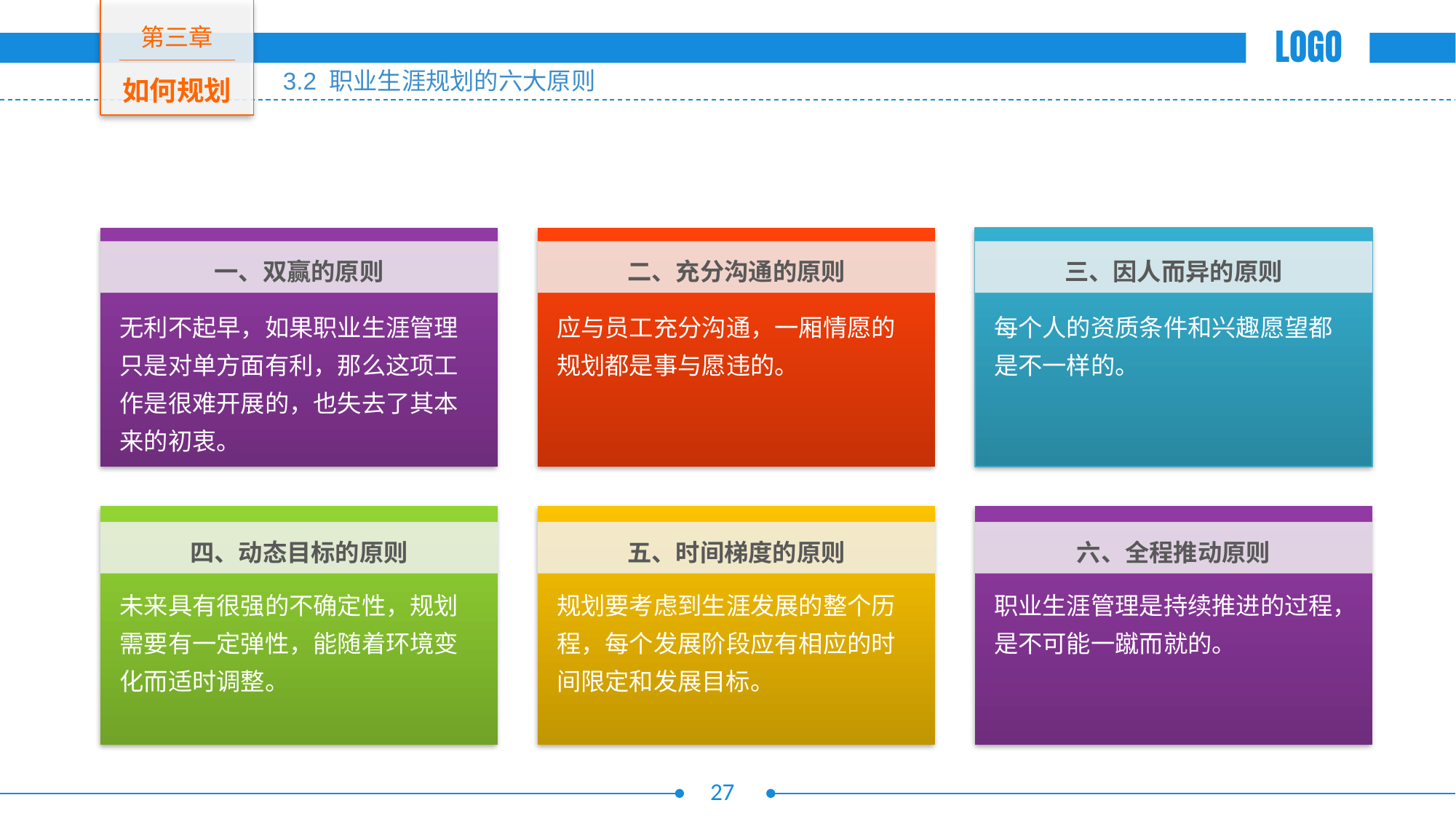

一、双赢的原则
无利不起早，如果职业生涯管理只是对单方面有利，那么这项工作是很难开展的，也失去了其本来的初衷。

二、充分沟通的原则
应与员工充分沟通，一厢情愿的规划都是事与愿违的。

三、因人而异的原则
每个人的资质条件和兴趣愿望都是不一样的。

四、动态目标的原则
未来具有很强的不确定性，规划需要有一定弹性，能随着环境变化而适时调整。

五、时间梯度的原则
规划要考虑到生涯发展的整个历程，每个发展阶段应有相应的时间限定和发展目标。

六、全程推动原则
职业生涯管理是持续推进的过程，是不可能一蹴而就的。